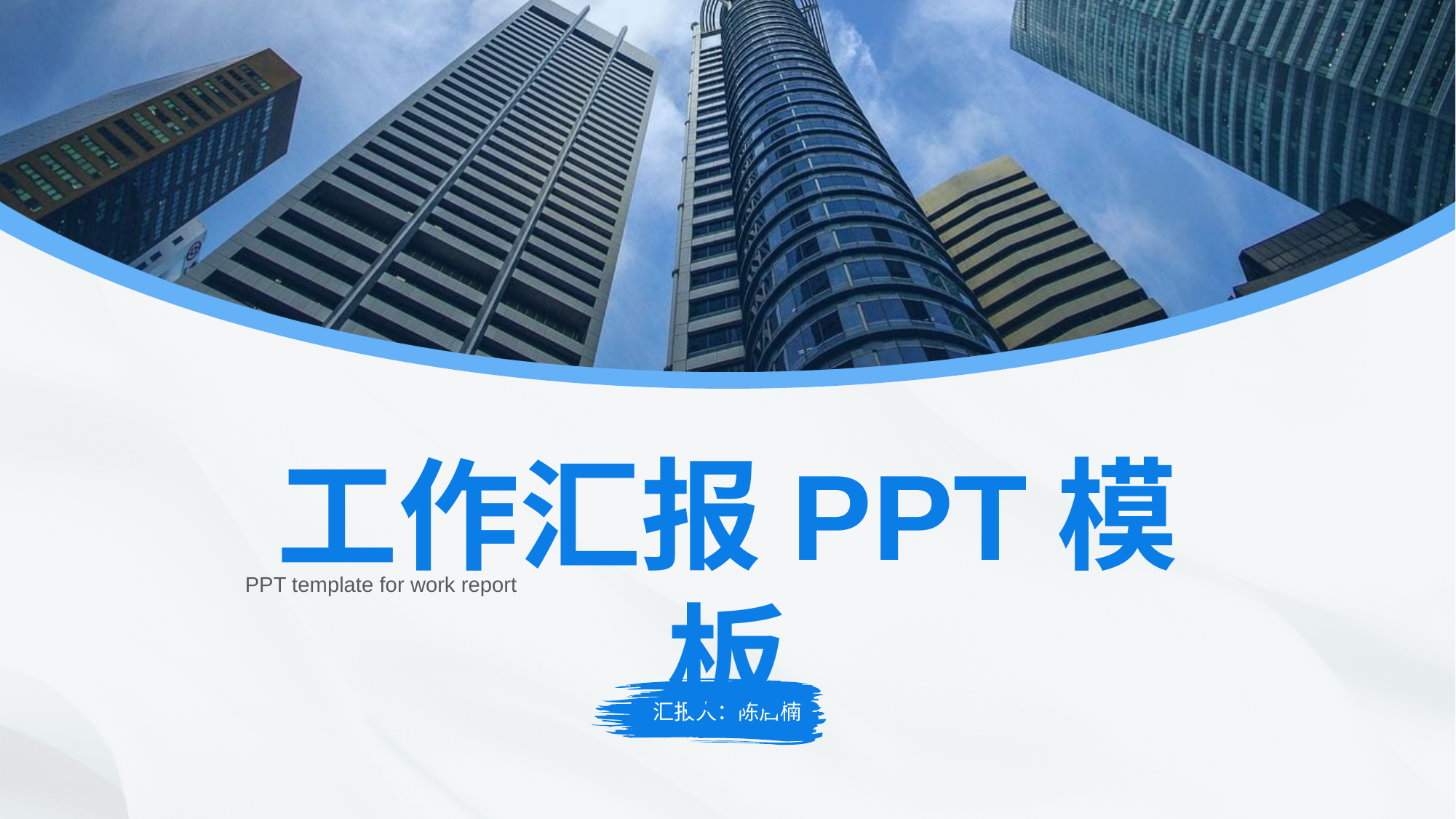

工作汇报PPT模板
PPT template for work report

汇报人：陈启楠